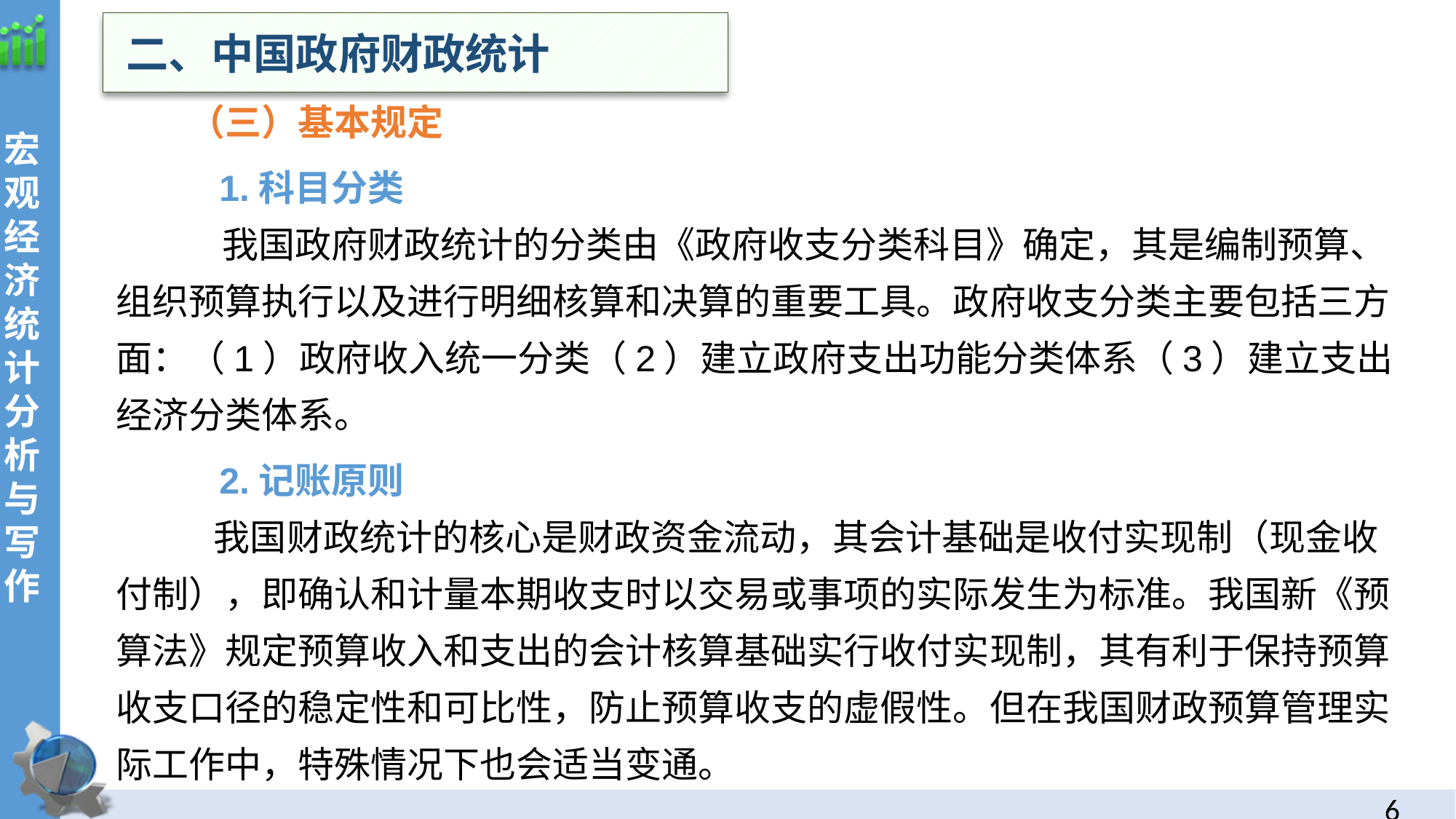

二、中国政府财政统计
（三）基本规定
   1.科目分类
   我国政府财政统计的分类由《政府收支分类科目》确定，其是编制预算、组织预算执行以及进行明细核算和决算的重要工具。政府收支分类主要包括三方面：（1）政府收入统一分类（2）建立政府支出功能分类体系（3）建立支出经济分类体系。
   2.记账原则
  我国财政统计的核心是财政资金流动，其会计基础是收付实现制（现金收付制），即确认和计量本期收支时以交易或事项的实际发生为标准。我国新《预算法》规定预算收入和支出的会计核算基础实行收付实现制，其有利于保持预算收支口径的稳定性和可比性，防止预算收支的虚假性。但在我国财政预算管理实际工作中，特殊情况下也会适当变通。

6